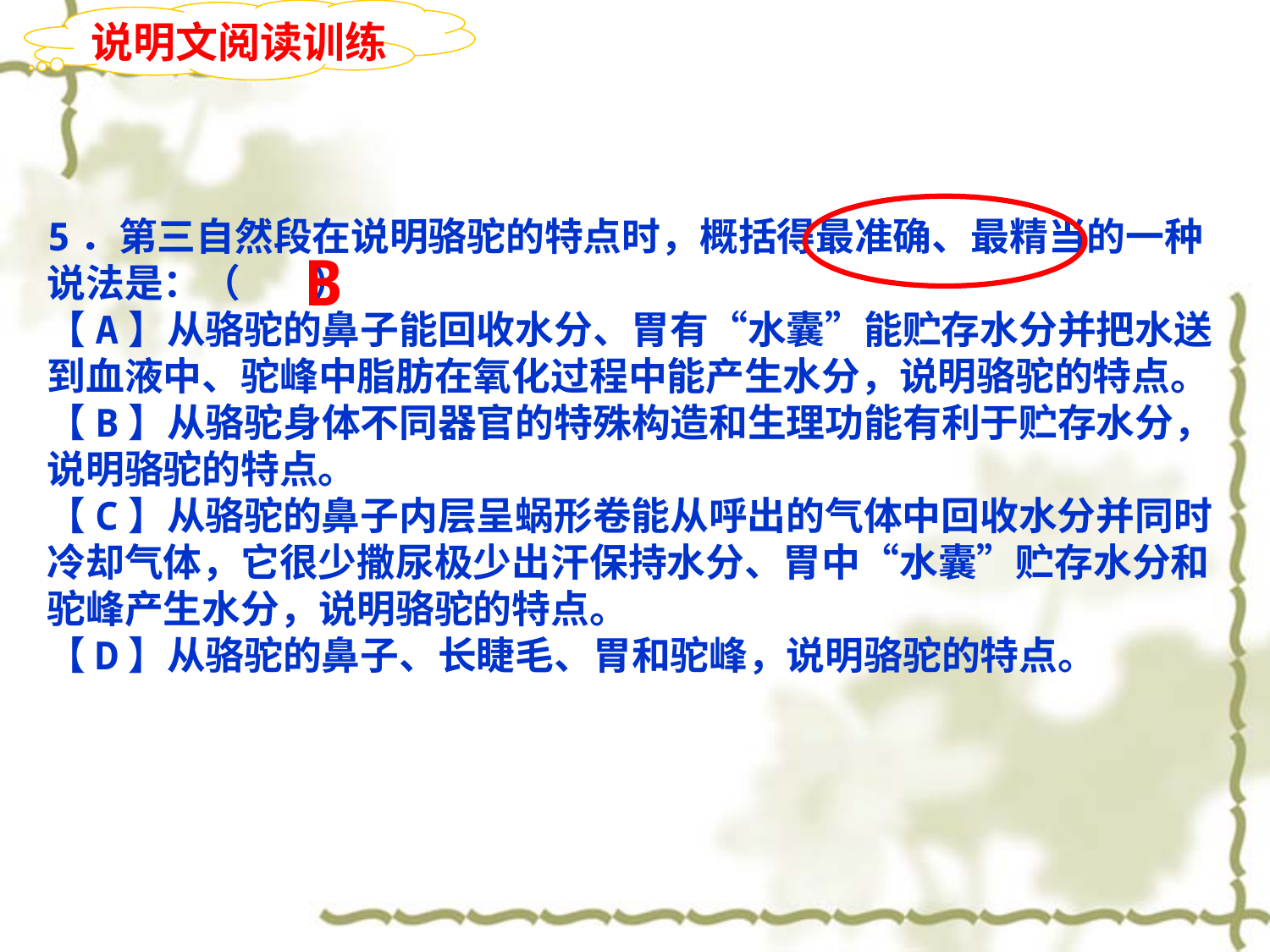

说明文阅读训练

5．第三自然段在说明骆驼的特点时，概括得最准确、最精当的一种说法是：（        ）
【A】从骆驼的鼻子能回收水分、胃有“水囊”能贮存水分并把水送到血液中、驼峰中脂肪在氧化过程中能产生水分，说明骆驼的特点。
【B】从骆驼身体不同器官的特殊构造和生理功能有利于贮存水分，说明骆驼的特点。
【C】从骆驼的鼻子内层呈蜗形卷能从呼出的气体中回收水分并同时冷却气体，它很少撒尿极少出汗保持水分、胃中“水囊”贮存水分和驼峰产生水分，说明骆驼的特点。
【D】从骆驼的鼻子、长睫毛、胃和驼峰，说明骆驼的特点。
B